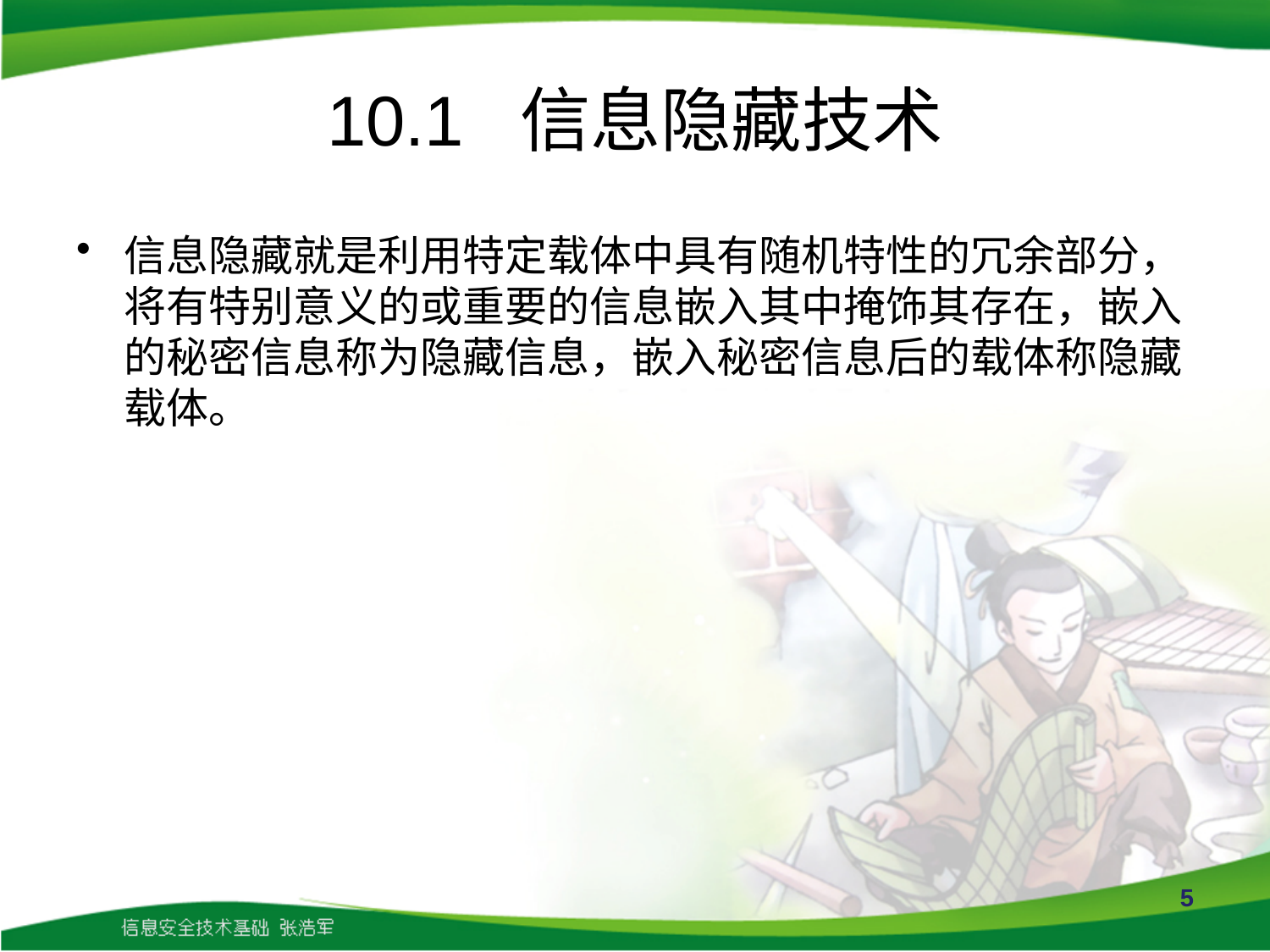

# 10.1  信息隐藏技术
信息隐藏就是利用特定载体中具有随机特性的冗余部分，将有特别意义的或重要的信息嵌入其中掩饰其存在，嵌入的秘密信息称为隐藏信息，嵌入秘密信息后的载体称隐藏载体。
5